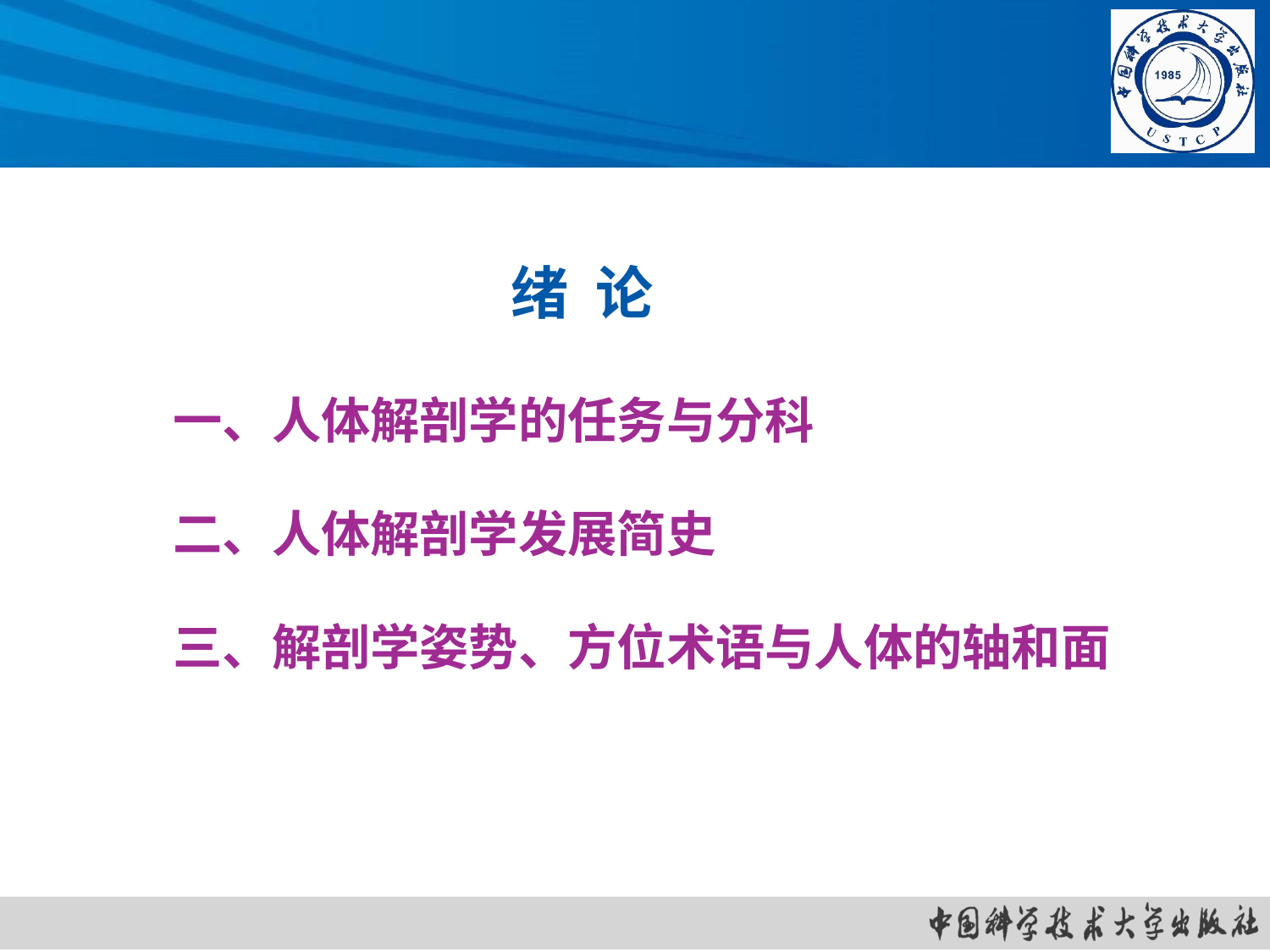

# 绪  论
一、人体解剖学的任务与分科
二、人体解剖学发展简史
三、解剖学姿势、方位术语与人体的轴和面